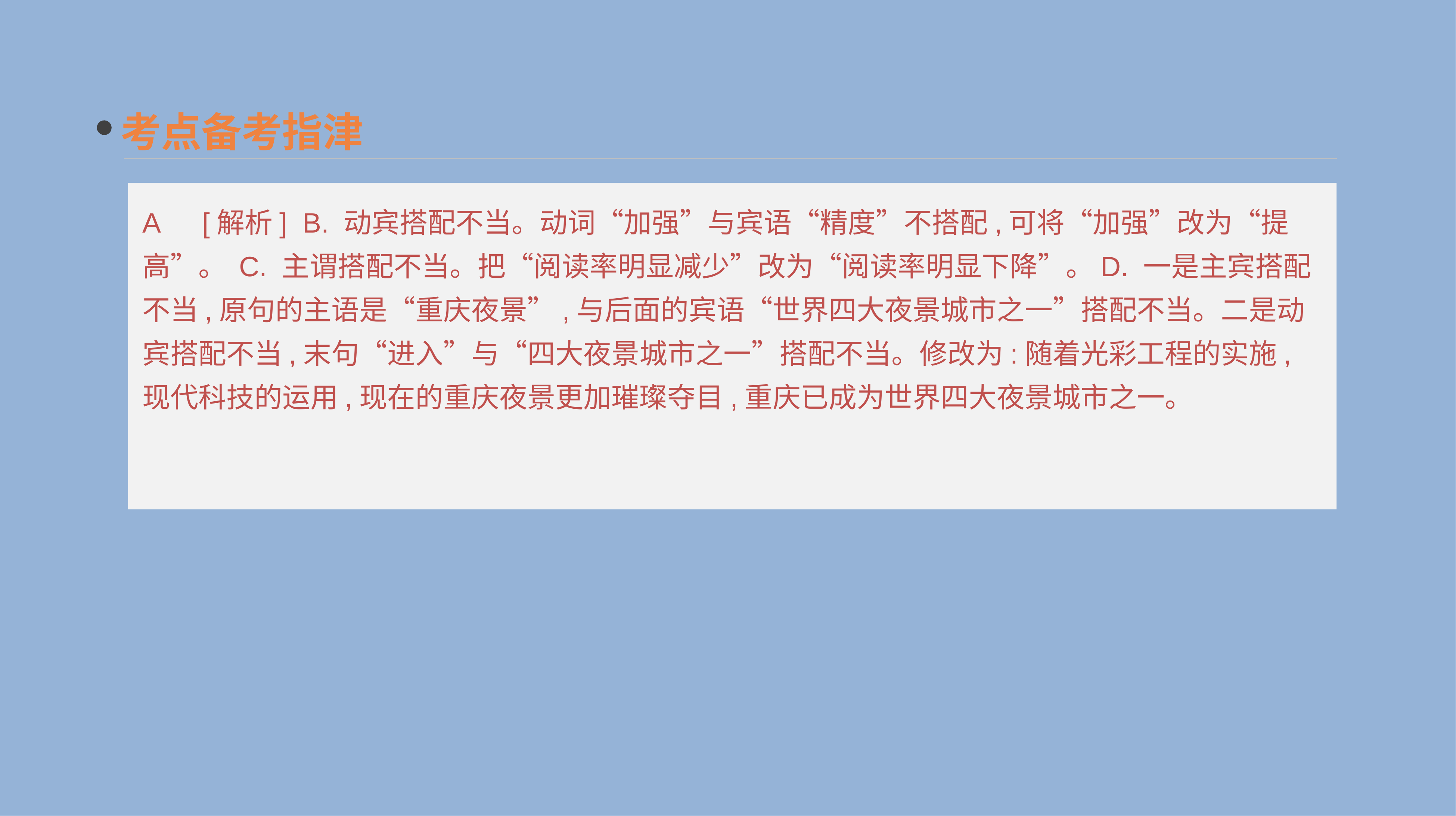

考点备考指津

A　[解析]  B. 动宾搭配不当。动词“加强”与宾语“精度”不搭配,可将“加强”改为“提高”。 C. 主谓搭配不当。把“阅读率明显减少”改为“阅读率明显下降”。D. 一是主宾搭配不当,原句的主语是“重庆夜景”,与后面的宾语“世界四大夜景城市之一”搭配不当。二是动宾搭配不当,末句“进入”与“四大夜景城市之一”搭配不当。修改为:随着光彩工程的实施,现代科技的运用,现在的重庆夜景更加璀璨夺目,重庆已成为世界四大夜景城市之一。